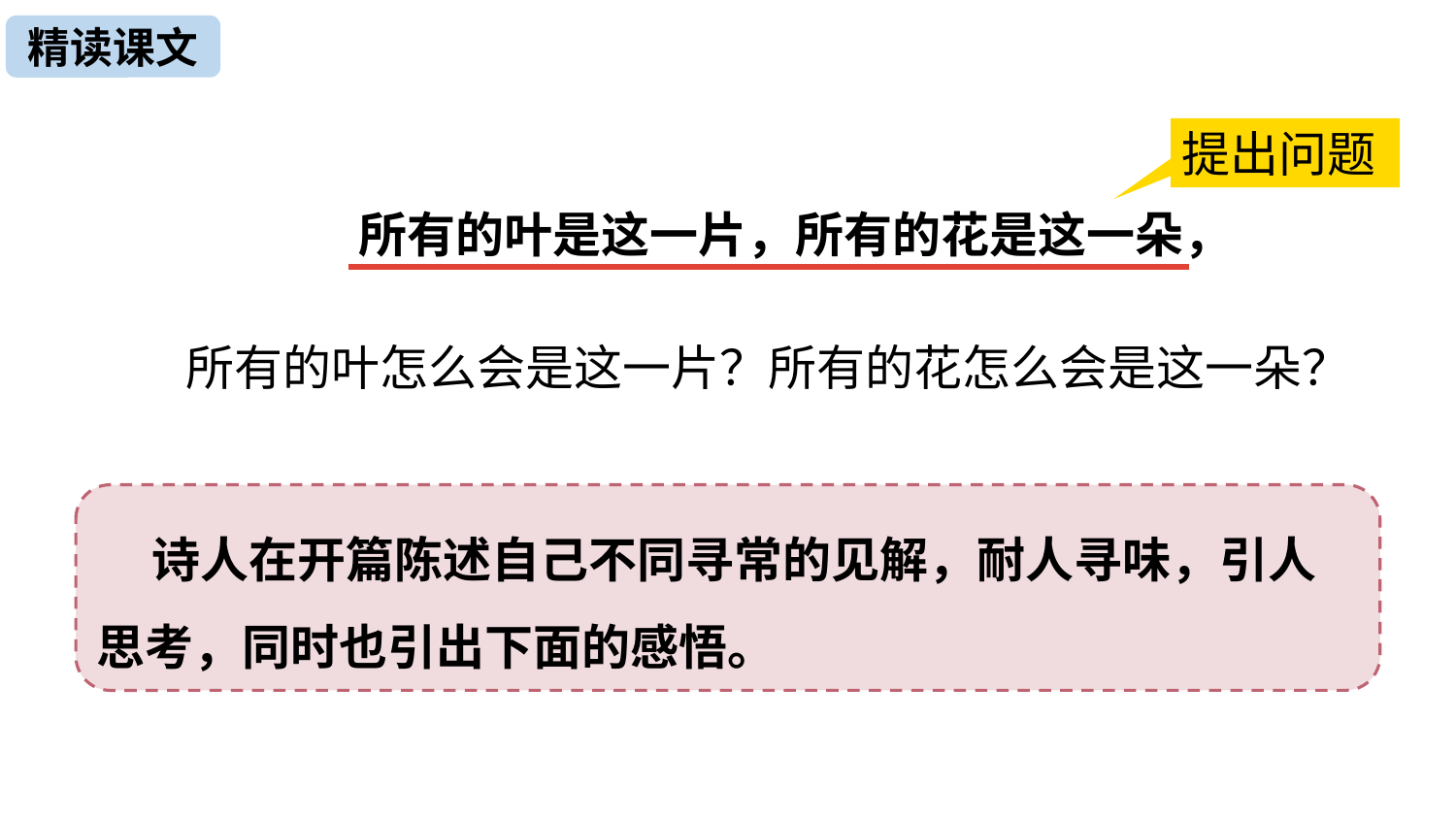

精读课文
提出问题
所有的叶是这一片，所有的花是这一朵，
所有的叶怎么会是这一片？所有的花怎么会是这一朵？
    诗人在开篇陈述自己不同寻常的见解，耐人寻味，引人思考，同时也引出下面的感悟。